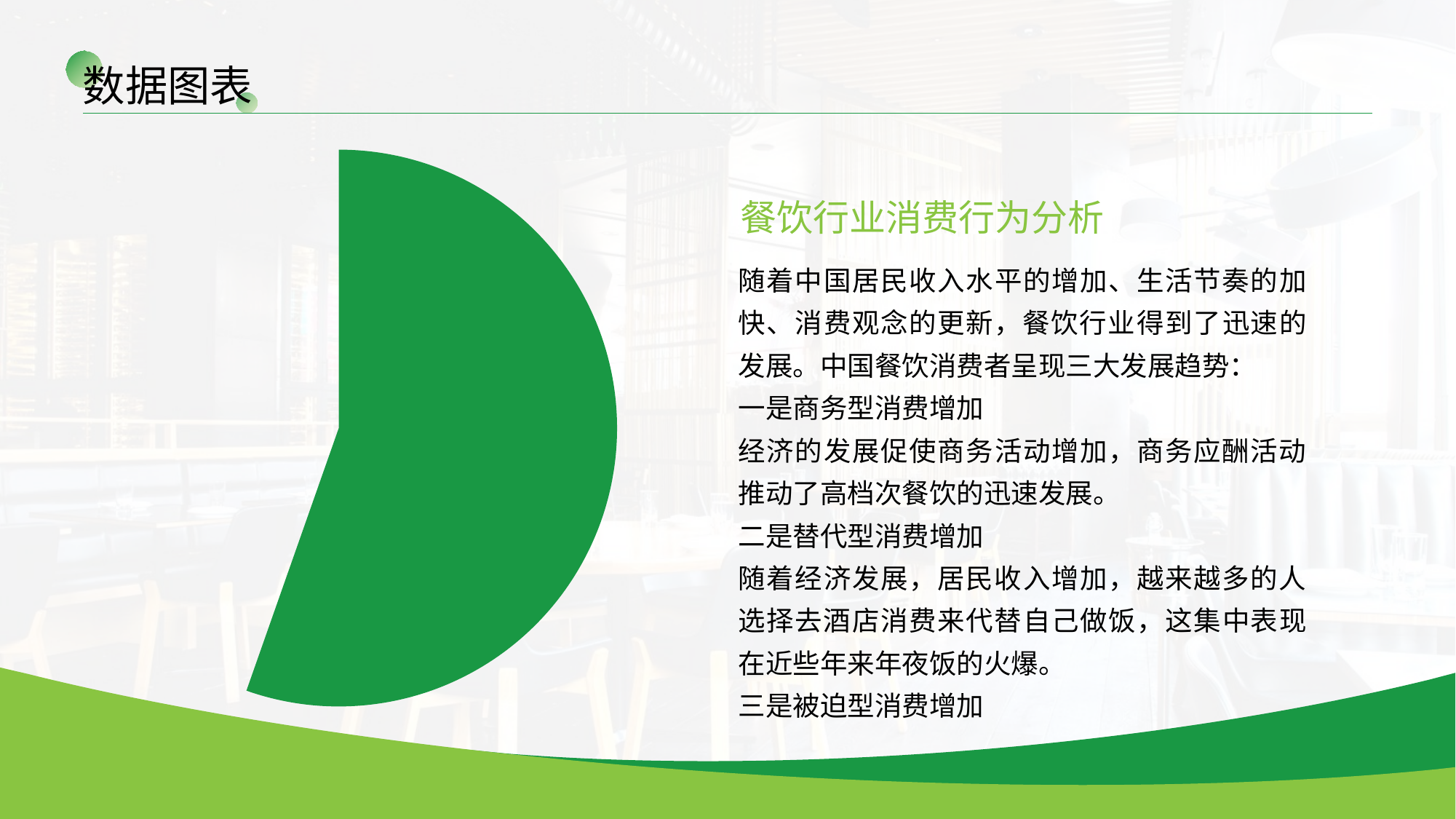

数据图表

### Chart

| Category | 辅助 | 销售额 |
|---|---|---|
| 第一季度 | 7.2 | 7.2 |
| 第二季度 | 3.2 | 3.2 |
| 第三季度 | 1.4 | 1.4 |
| 第四季度 | 1.2 | 1.2 |
餐饮行业消费行为分析
随着中国居民收入水平的增加、生活节奏的加快、消费观念的更新，餐饮行业得到了迅速的发展。中国餐饮消费者呈现三大发展趋势：
一是商务型消费增加
经济的发展促使商务活动增加，商务应酬活动推动了高档次餐饮的迅速发展。
二是替代型消费增加
随着经济发展，居民收入增加，越来越多的人选择去酒店消费来代替自己做饭，这集中表现在近些年来年夜饭的火爆。
三是被迫型消费增加